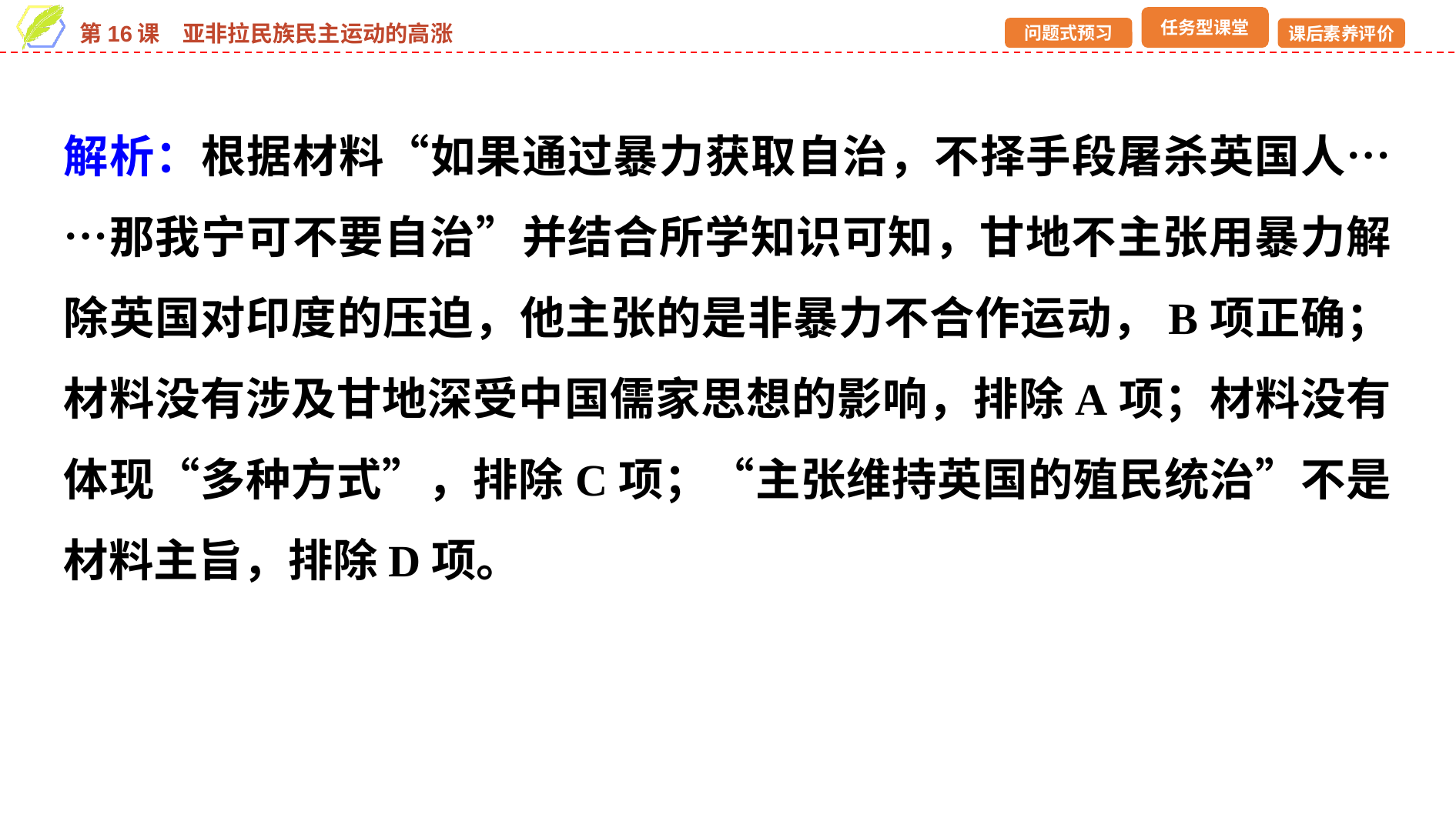

解析：根据材料“如果通过暴力获取自治，不择手段屠杀英国人……那我宁可不要自治”并结合所学知识可知，甘地不主张用暴力解除英国对印度的压迫，他主张的是非暴力不合作运动，B项正确；材料没有涉及甘地深受中国儒家思想的影响，排除A项；材料没有体现“多种方式”，排除C项；“主张维持英国的殖民统治”不是材料主旨，排除D项。